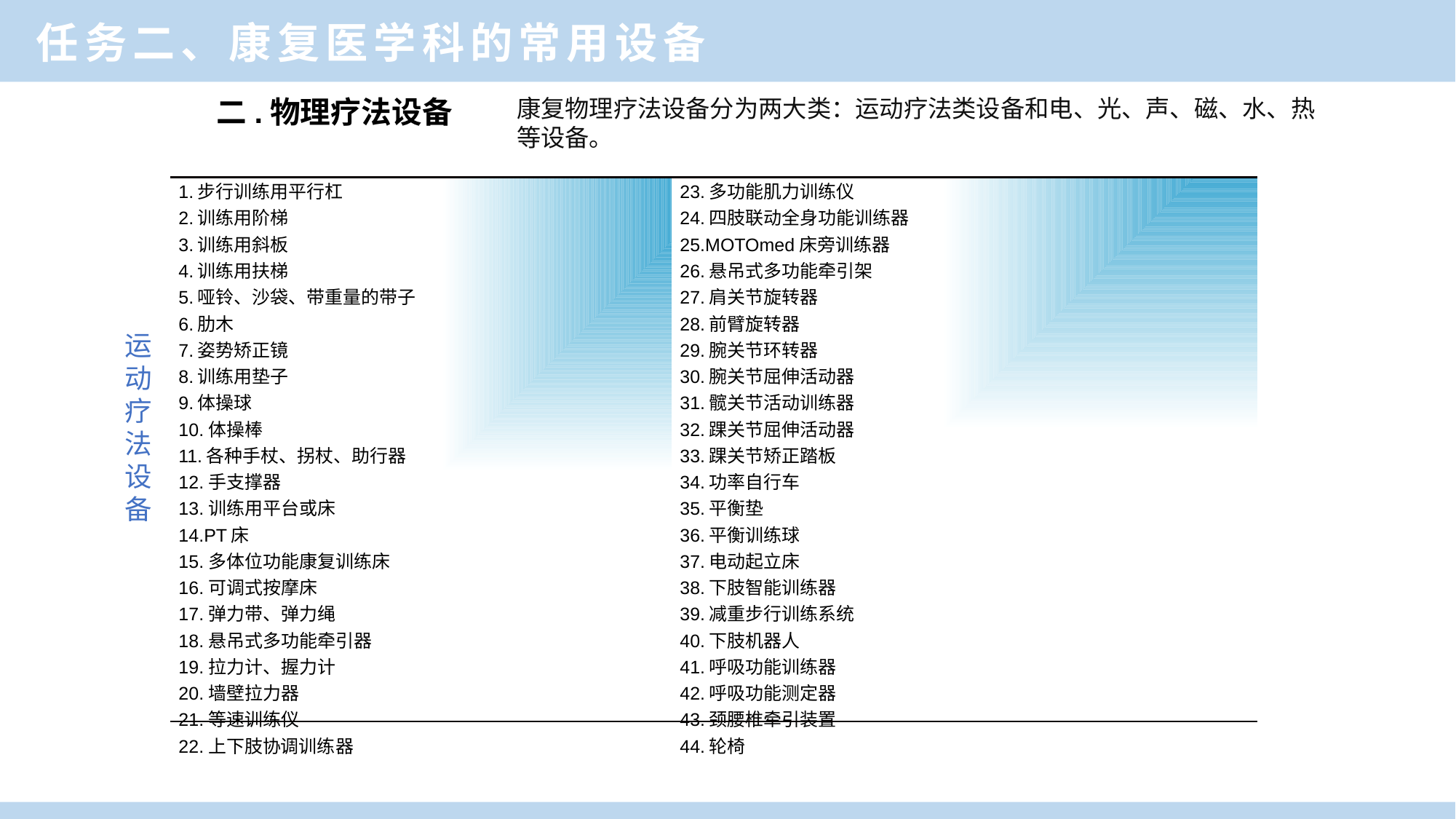

任务二、康复医学科的常用设备
       二.物理疗法设备
康复物理疗法设备分为两大类：运动疗法类设备和电、光、声、磁、水、热等设备。
| 1.步行训练用平行杠 2.训练用阶梯 3.训练用斜板 4.训练用扶梯 5.哑铃、沙袋、带重量的带子 6.肋木 7.姿势矫正镜 8.训练用垫子 9.体操球 10.体操棒 11.各种手杖、拐杖、助行器 12.手支撑器 13.训练用平台或床 14.PT床 15.多体位功能康复训练床 16.可调式按摩床 17.弹力带、弹力绳 18.悬吊式多功能牵引器 19.拉力计、握力计 20.墙壁拉力器 21.等速训练仪 22.上下肢协调训练器 | 23.多功能肌力训练仪 24.四肢联动全身功能训练器 25.MOTOmed床旁训练器 26.悬吊式多功能牵引架 27.肩关节旋转器 28.前臂旋转器 29.腕关节环转器 30.腕关节屈伸活动器 31.髋关节活动训练器 32.踝关节屈伸活动器 33.踝关节矫正踏板 34.功率自行车 35.平衡垫 36.平衡训练球 37.电动起立床 38.下肢智能训练器 39.减重步行训练系统 40.下肢机器人 41.呼吸功能训练器 42.呼吸功能测定器 43.颈腰椎牵引装置 44.轮椅 |
| --- | --- |
运动疗法设备
一、康复医学科功能与作用